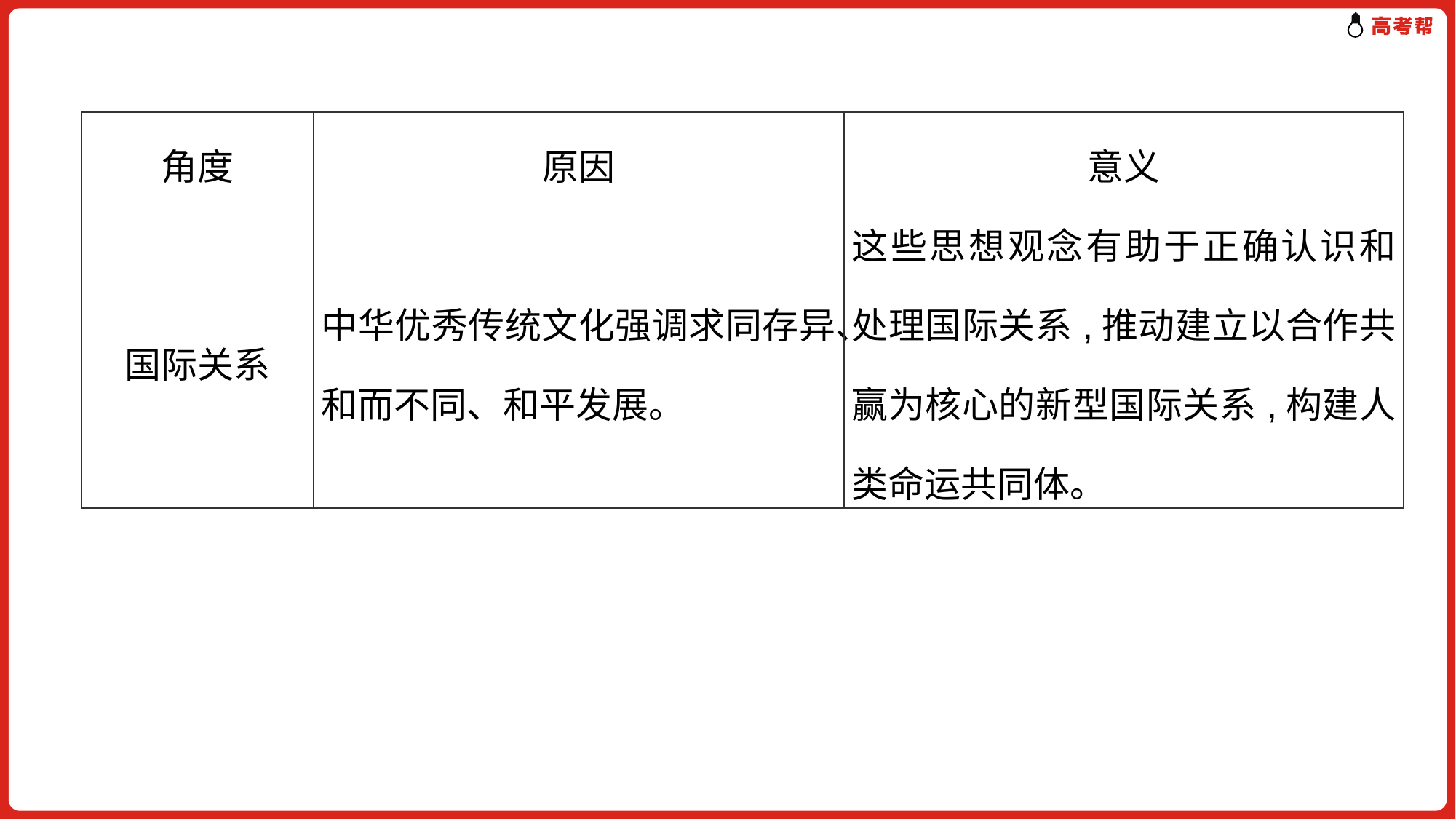

| 角度 | 原因 | 意义 |
| --- | --- | --- |
| 国际关系 | 中华优秀传统文化强调求同存异、和而不同、和平发展。 | 这些思想观念有助于正确认识和处理国际关系,推动建立以合作共赢为核心的新型国际关系,构建人类命运共同体。 |